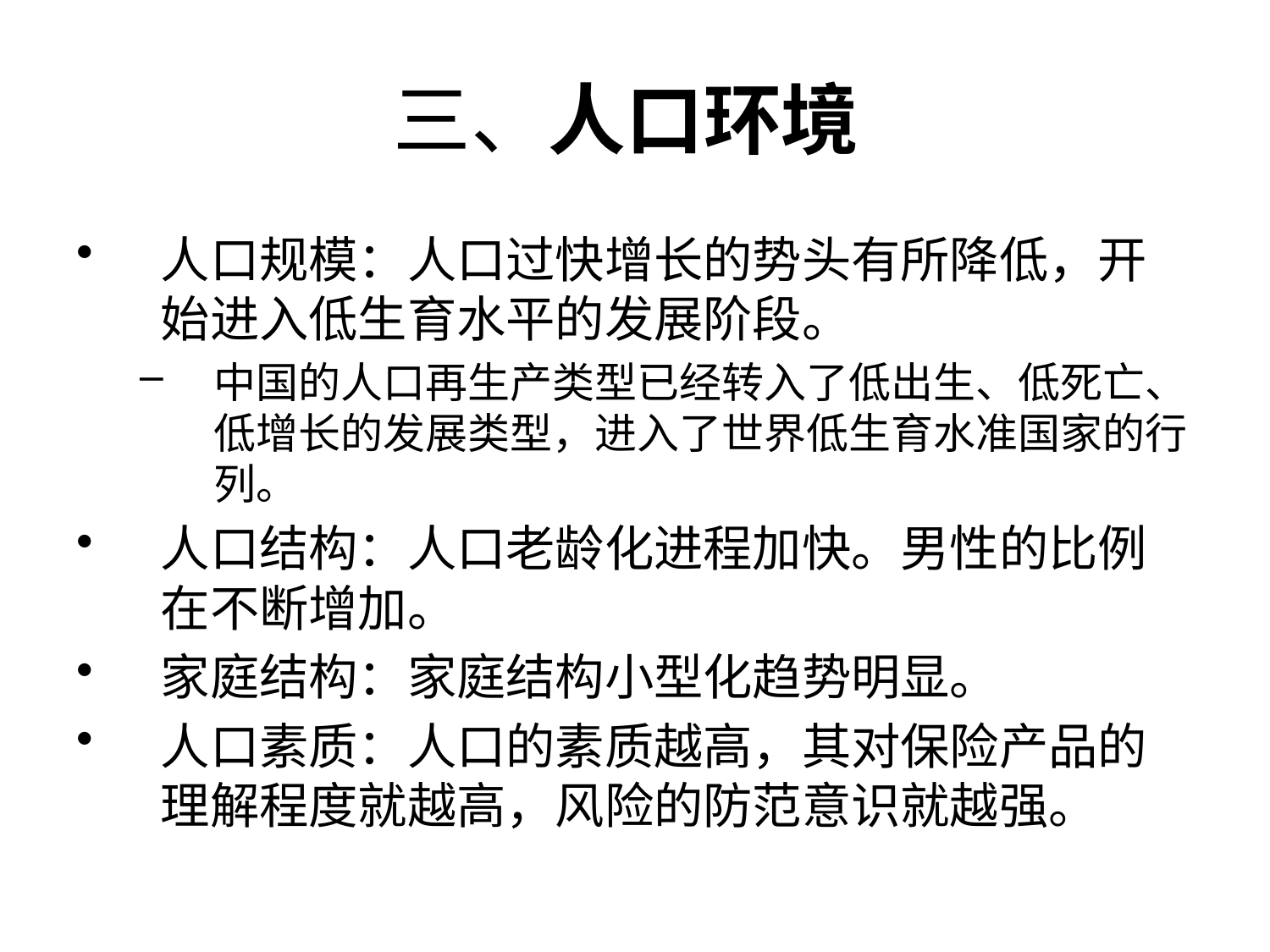

# 三、人口环境
人口规模：人口过快增长的势头有所降低，开始进入低生育水平的发展阶段。
中国的人口再生产类型已经转入了低出生、低死亡、低增长的发展类型，进入了世界低生育水准国家的行列。
人口结构：人口老龄化进程加快。男性的比例在不断增加。
家庭结构：家庭结构小型化趋势明显。
人口素质：人口的素质越高，其对保险产品的理解程度就越高，风险的防范意识就越强。